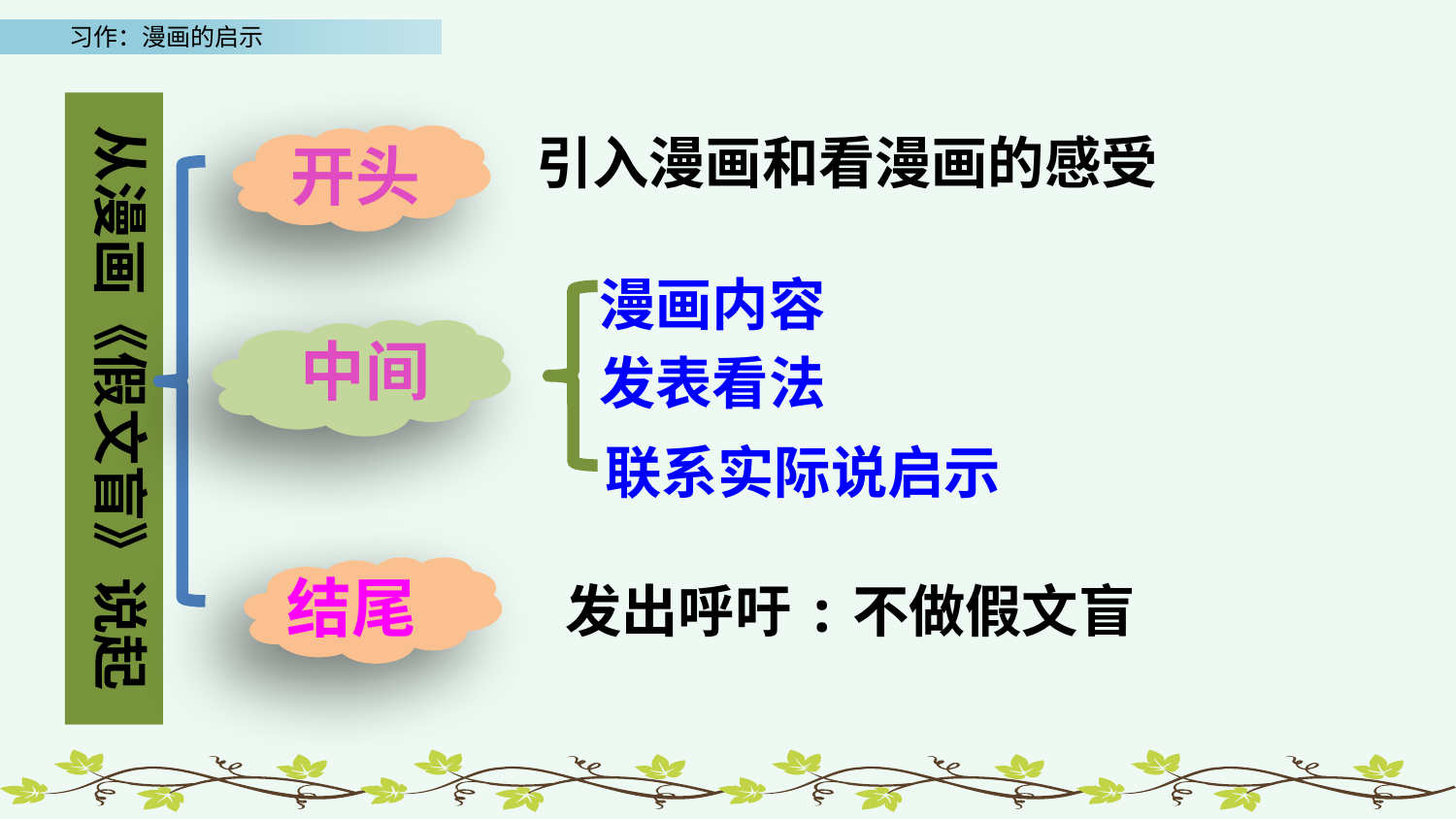

从漫画《假文盲》说起
引入漫画和看漫画的感受

开头

漫画内容

中间
发表看法
联系实际说启示

结尾
发出呼吁:不做假文盲